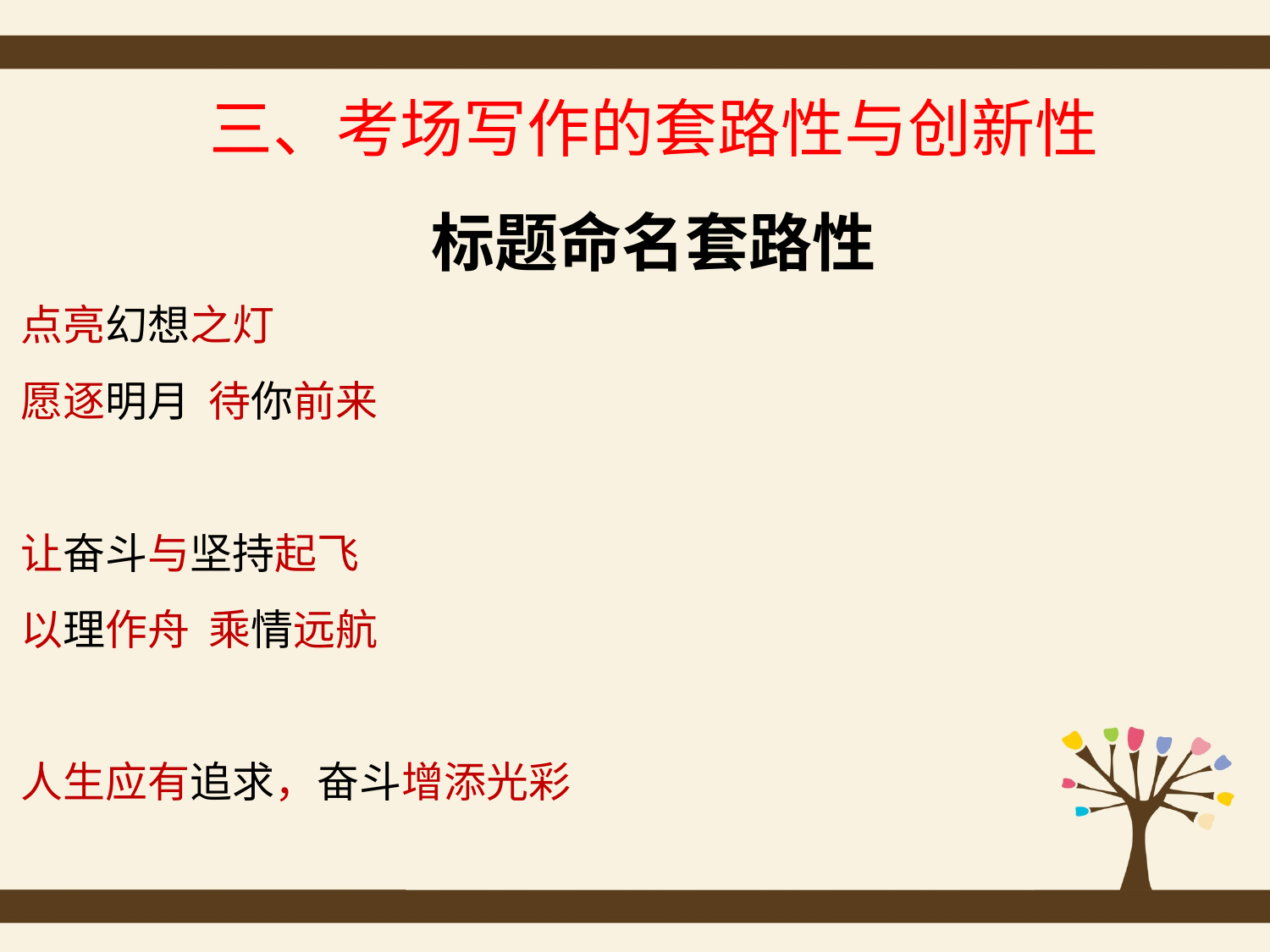

三、考场写作的套路性与创新性
标题命名套路性
点亮幻想之灯
愿逐明月  待你前来

让奋斗与坚持起飞
以理作舟  乘情远航

人生应有追求，奋斗增添光彩